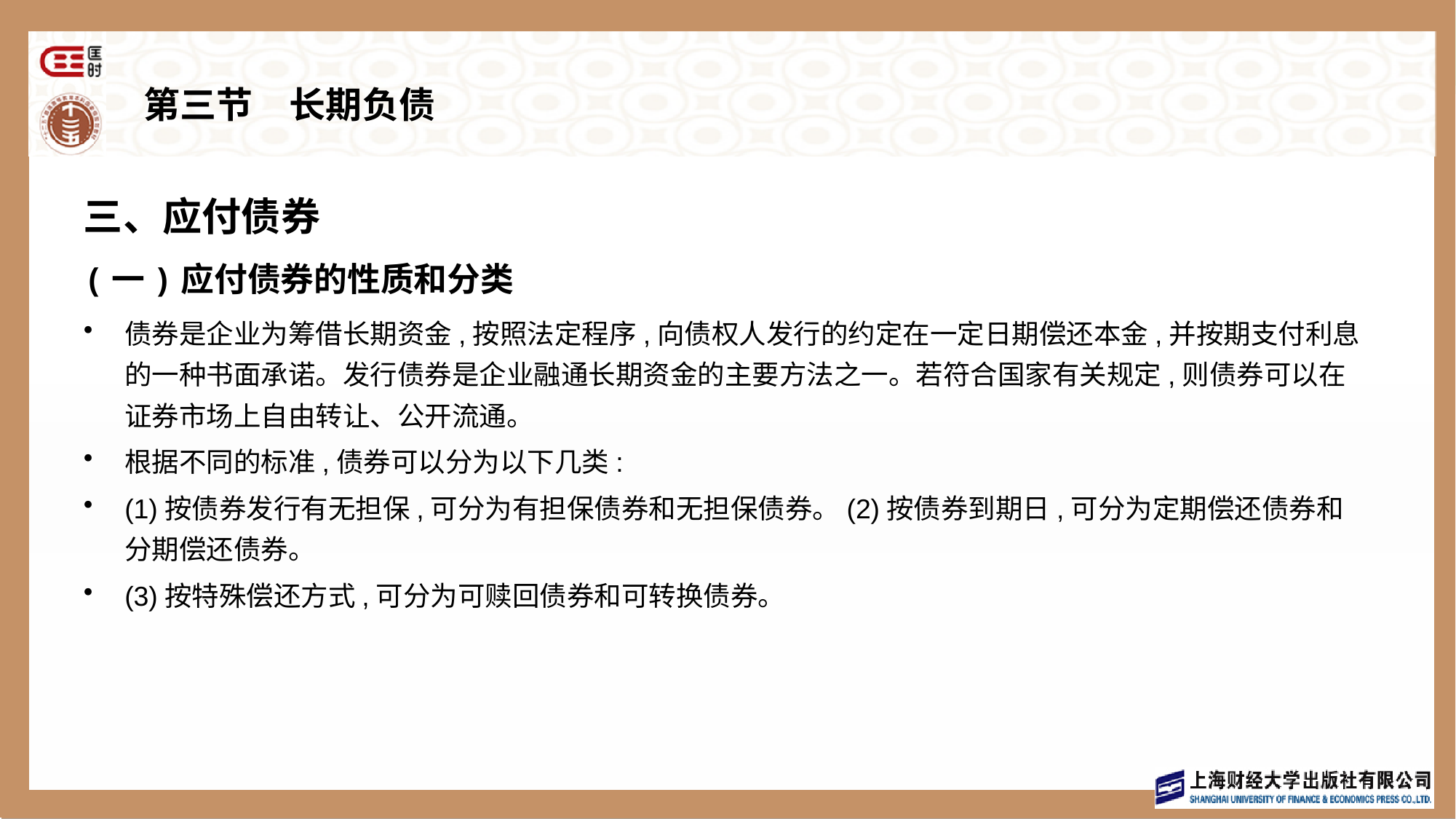

# 第三节　长期负债
三、应付债券
(一)应付债券的性质和分类
债券是企业为筹借长期资金,按照法定程序,向债权人发行的约定在一定日期偿还本金,并按期支付利息的一种书面承诺。发行债券是企业融通长期资金的主要方法之一。若符合国家有关规定,则债券可以在证券市场上自由转让、公开流通。
根据不同的标准,债券可以分为以下几类:
(1)按债券发行有无担保,可分为有担保债券和无担保债券。(2)按债券到期日,可分为定期偿还债券和分期偿还债券。
(3)按特殊偿还方式,可分为可赎回债券和可转换债券。